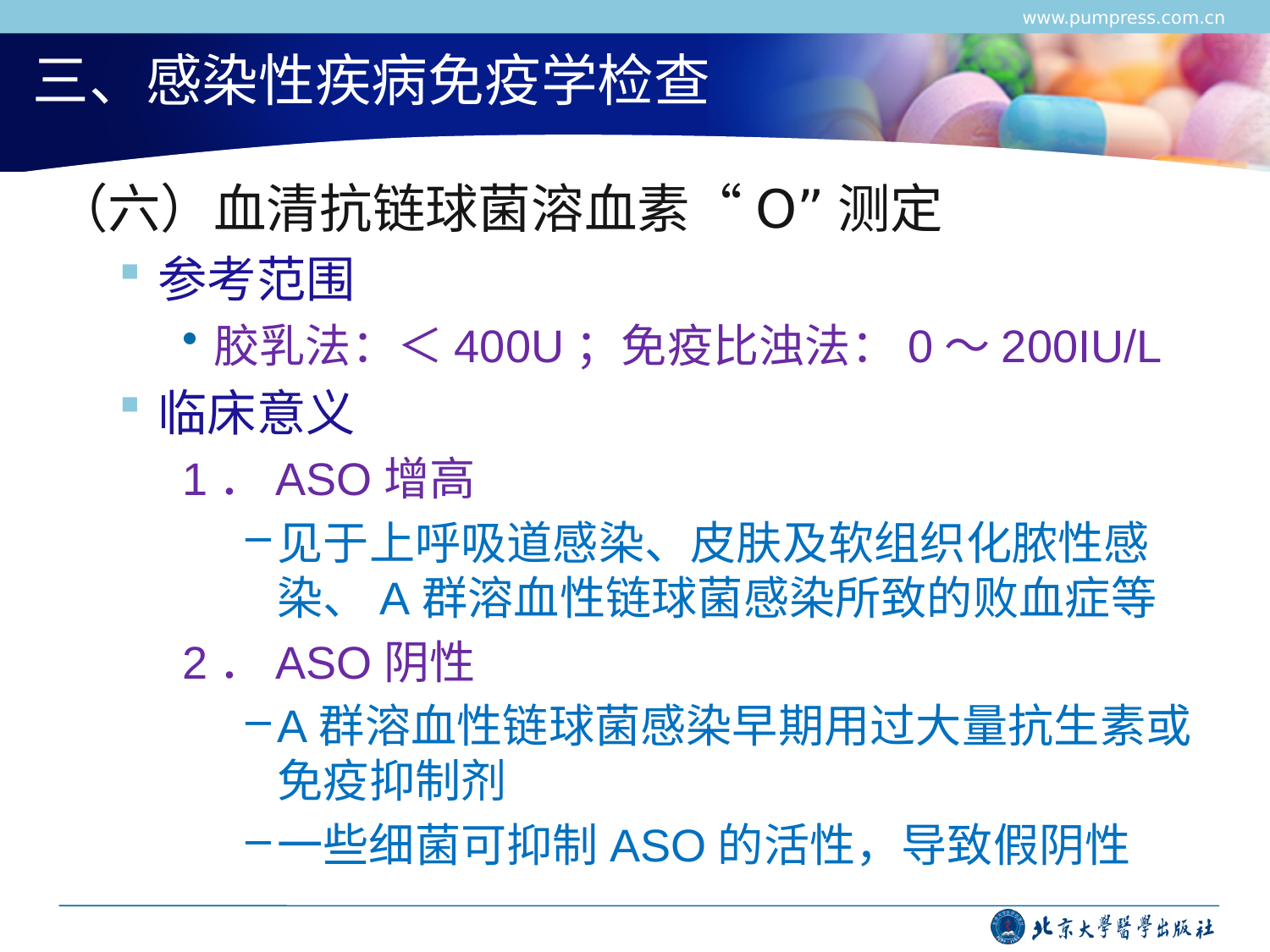

www.pumpress.com.cn
# 三、感染性疾病免疫学检查
（六）血清抗链球菌溶血素“O”测定
参考范围
胶乳法：＜400U；免疫比浊法：0～200IU/L
临床意义
1．ASO增高
见于上呼吸道感染、皮肤及软组织化脓性感染、A群溶血性链球菌感染所致的败血症等
2．ASO阴性
A群溶血性链球菌感染早期用过大量抗生素或免疫抑制剂
一些细菌可抑制ASO的活性，导致假阴性